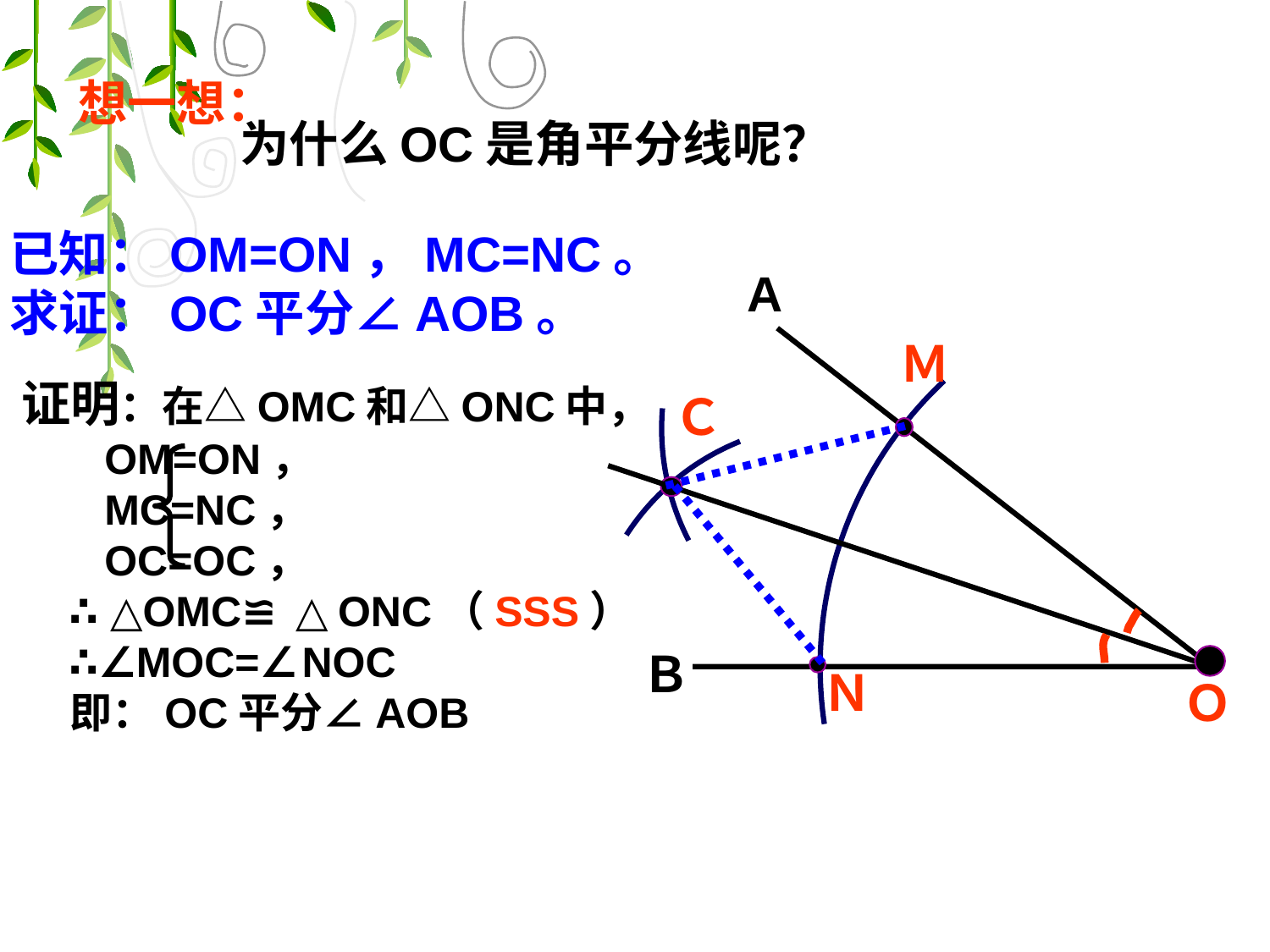

想一想：
# 为什么OC是角平分线呢？
已知：OM=ON，MC=NC。
求证：OC平分∠AOB。
A
Ｍ

证明：在△OMC和△ONC中，
       OM=ON，
       MC=NC，
       OC=OC，
    ∴ △OMC≌ △ONC（SSS）
    ∴∠MOC=∠NOC
    即：OC平分∠AOB
Ｃ

Ｂ

Ｎ

Ｏ